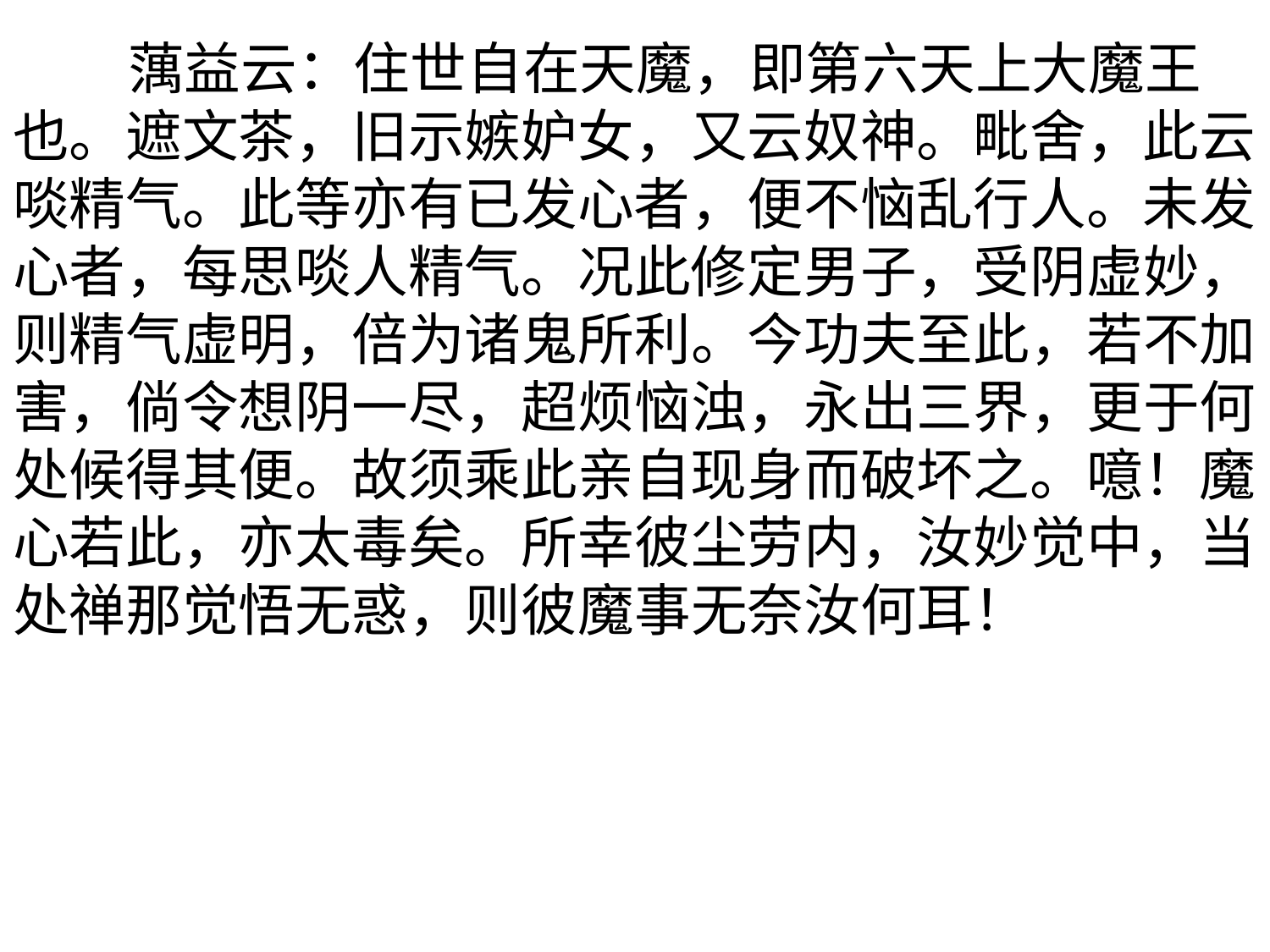

蕅益云：住世自在天魔，即第六天上大魔王也。遮文茶，旧示嫉妒女，又云奴神。毗舍，此云啖精气。此等亦有已发心者，便不恼乱行人。未发心者，每思啖人精气。况此修定男子，受阴虚妙，则精气虚明，倍为诸鬼所利。今功夫至此，若不加害，倘令想阴一尽，超烦恼浊，永出三界，更于何处候得其便。故须乘此亲自现身而破坏之。噫！魔心若此，亦太毒矣。所幸彼尘劳内，汝妙觉中，当处禅那觉悟无惑，则彼魔事无奈汝何耳！